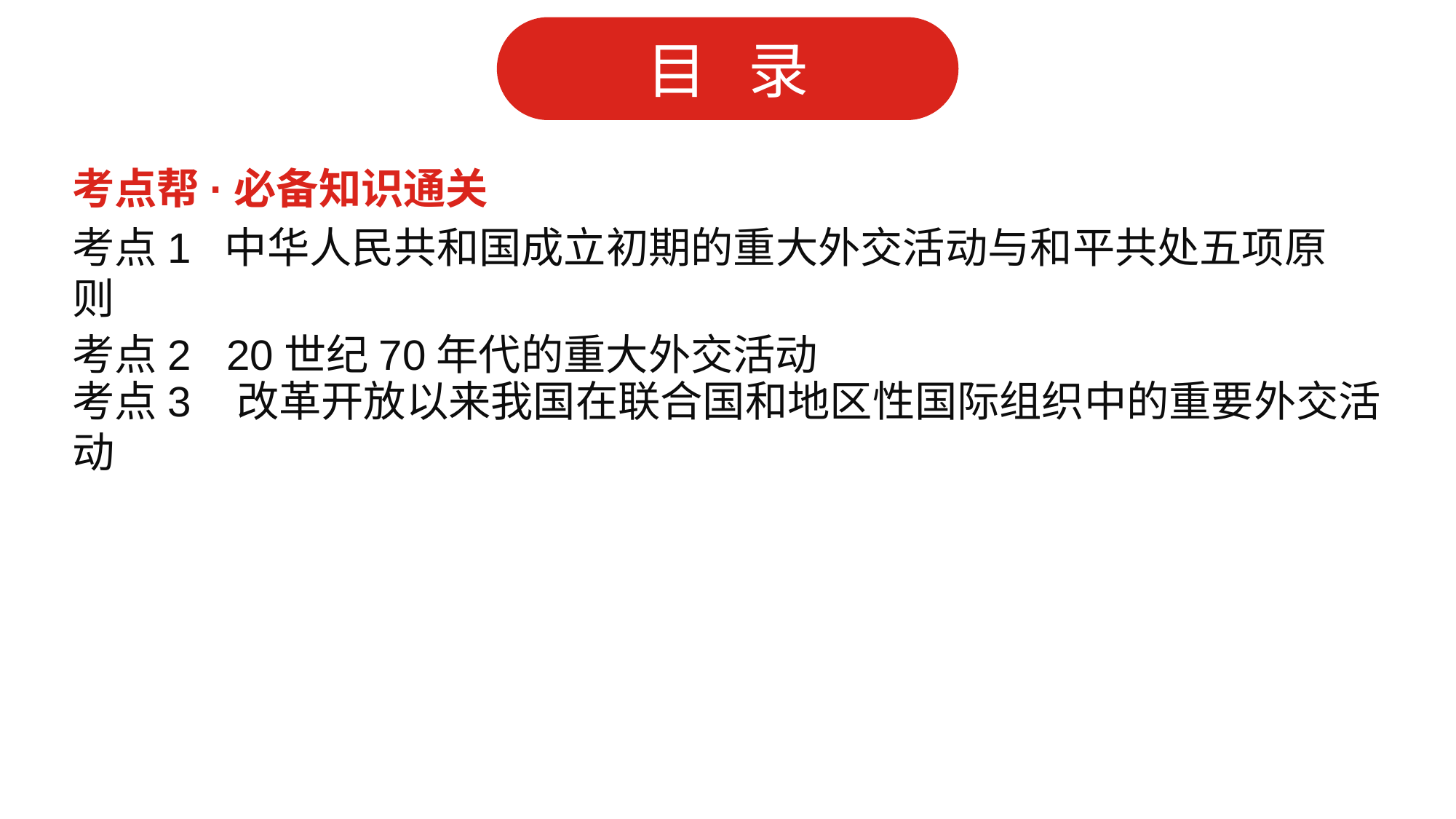

考点帮·必备知识通关
考点1  中华人民共和国成立初期的重大外交活动与和平共处五项原则
考点2   20世纪70年代的重大外交活动
考点3   改革开放以来我国在联合国和地区性国际组织中的重要外交活动